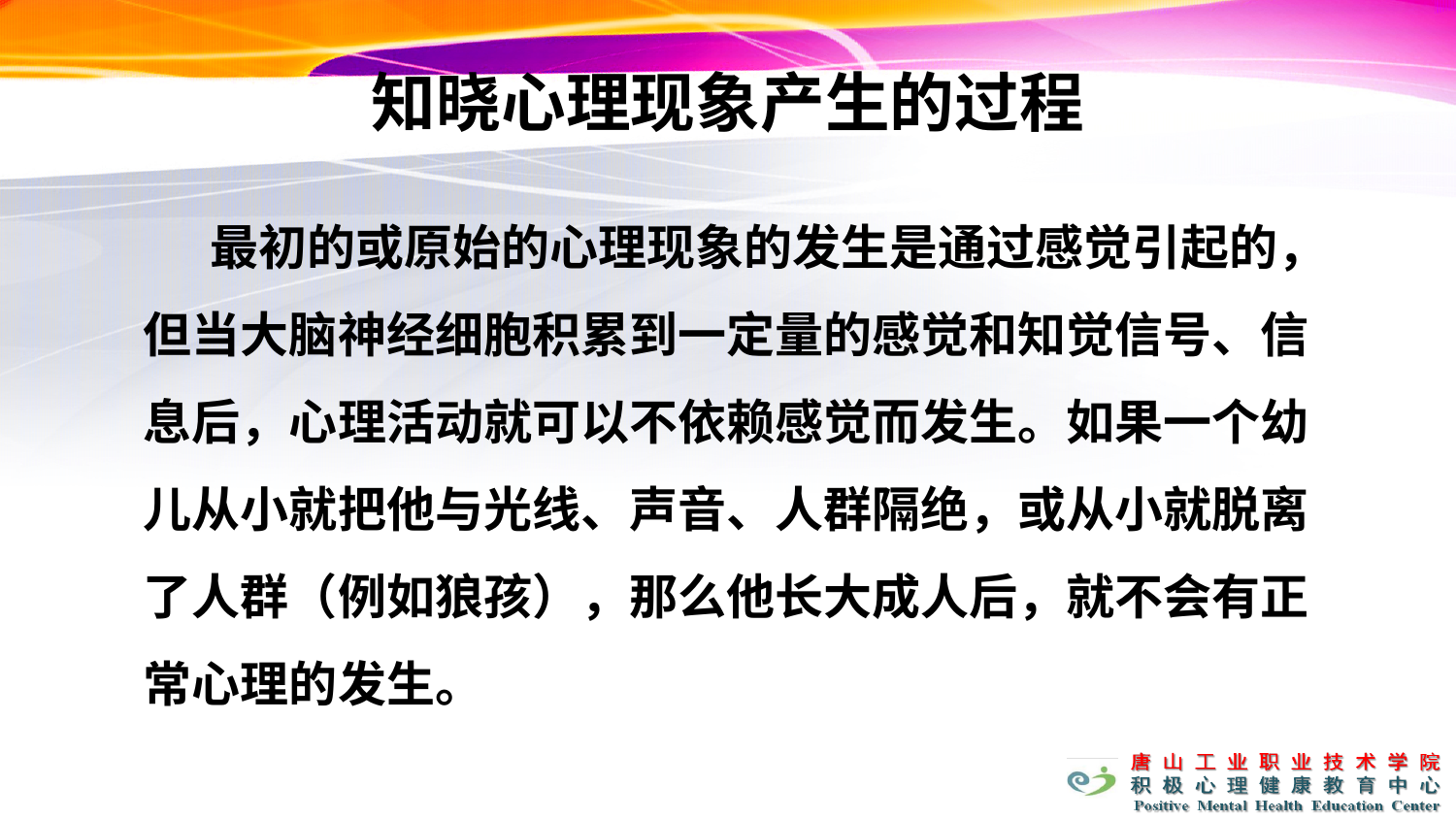

知晓心理现象产生的过程
          最初的或原始的心理现象的发生是通过感觉引起的，但当大脑神经细胞积累到一定量的感觉和知觉信号、信息后，心理活动就可以不依赖感觉而发生。如果一个幼儿从小就把他与光线、声音、人群隔绝，或从小就脱离了人群（例如狼孩），那么他长大成人后，就不会有正常心理的发生。